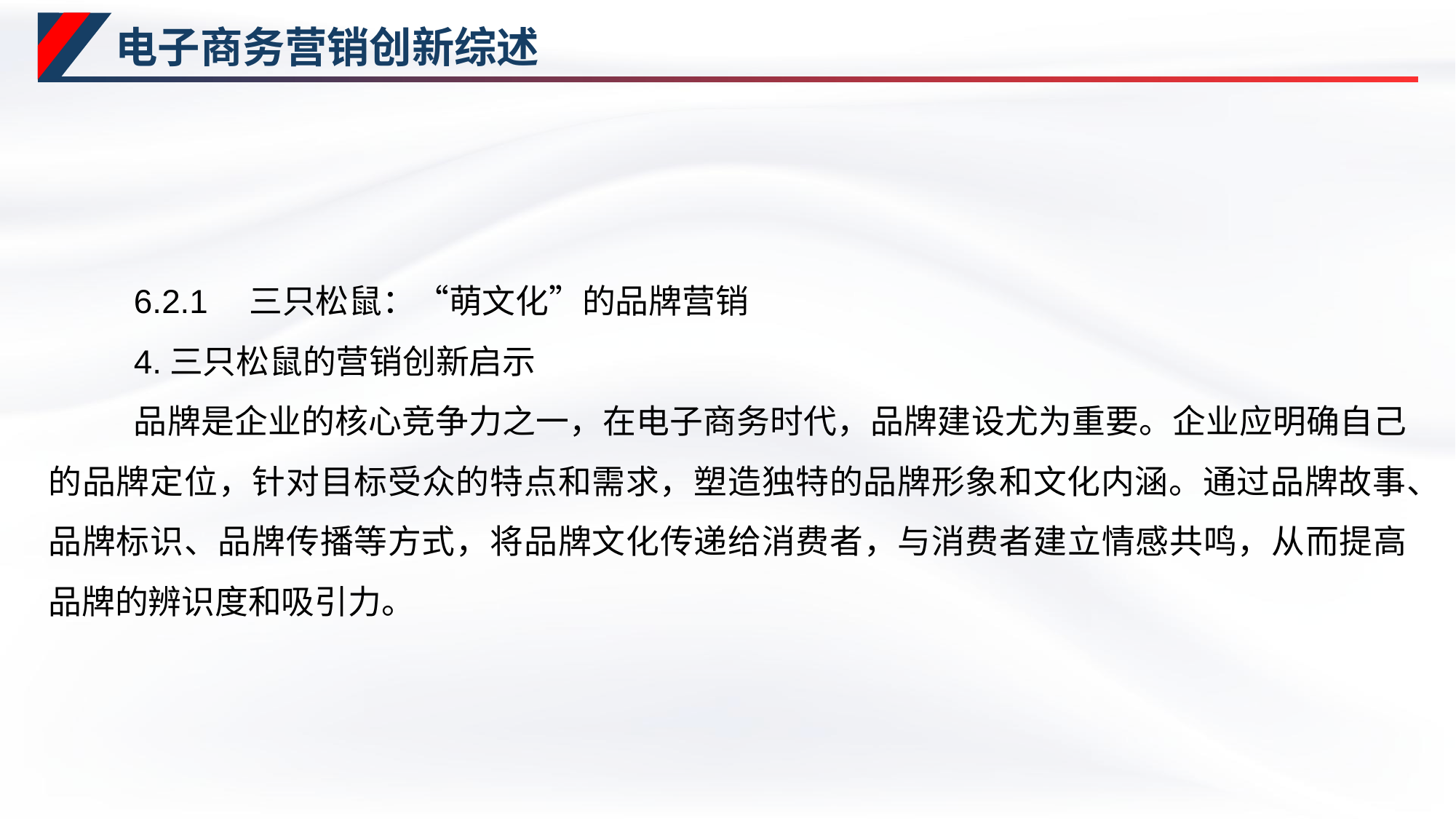

# 电子商务营销创新综述
6.2.1　三只松鼠：“萌文化”的品牌营销
4.三只松鼠的营销创新启示
品牌是企业的核心竞争力之一，在电子商务时代，品牌建设尤为重要。企业应明确自己的品牌定位，针对目标受众的特点和需求，塑造独特的品牌形象和文化内涵。通过品牌故事、品牌标识、品牌传播等方式，将品牌文化传递给消费者，与消费者建立情感共鸣，从而提高品牌的辨识度和吸引力。